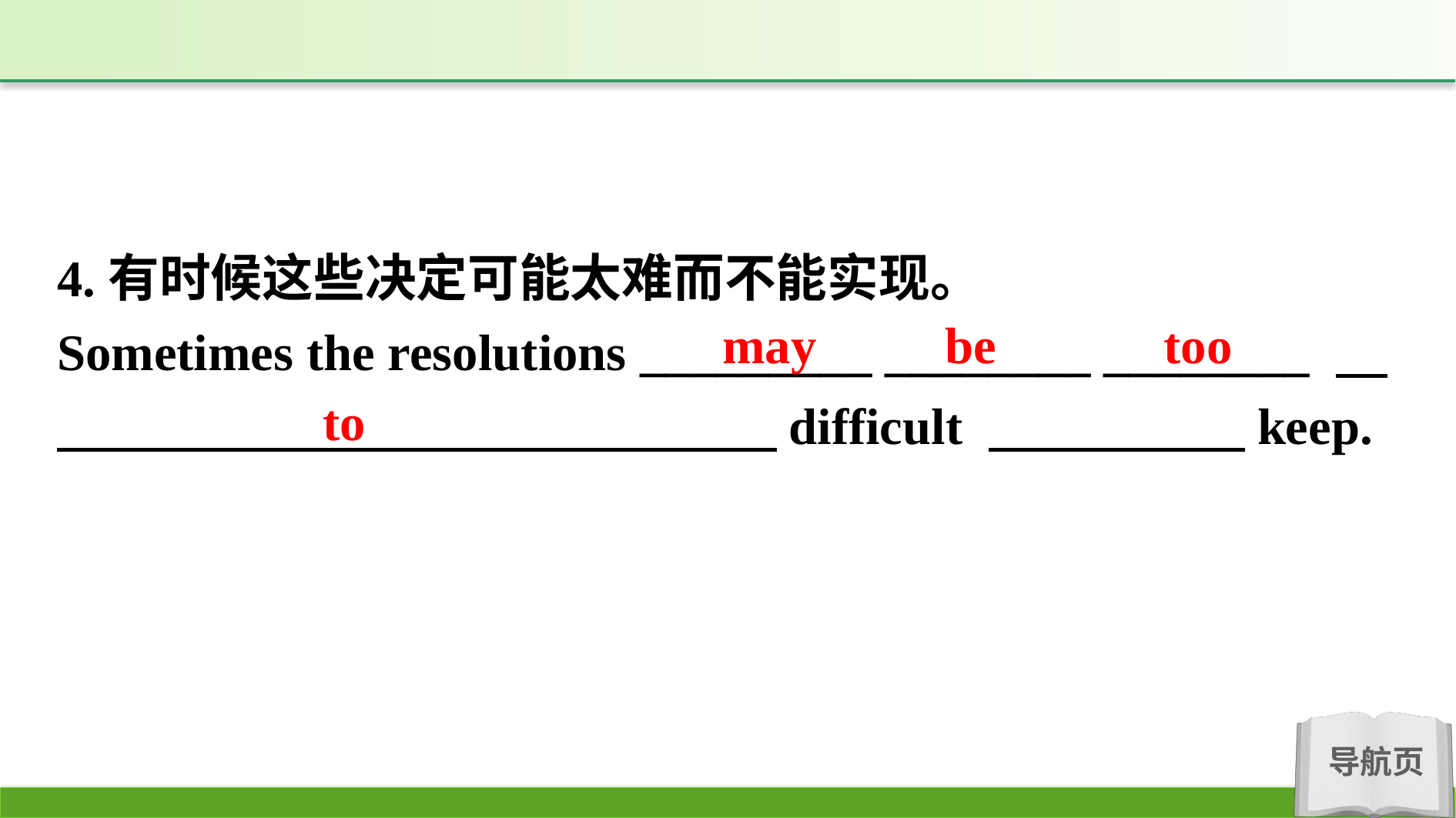

4.有时候这些决定可能太难而不能实现。
Sometimes the resolutions _________ ________ ________ 　　　　　　　　　　 　　　　 difficult 　　　　　keep.
may          be             too
to